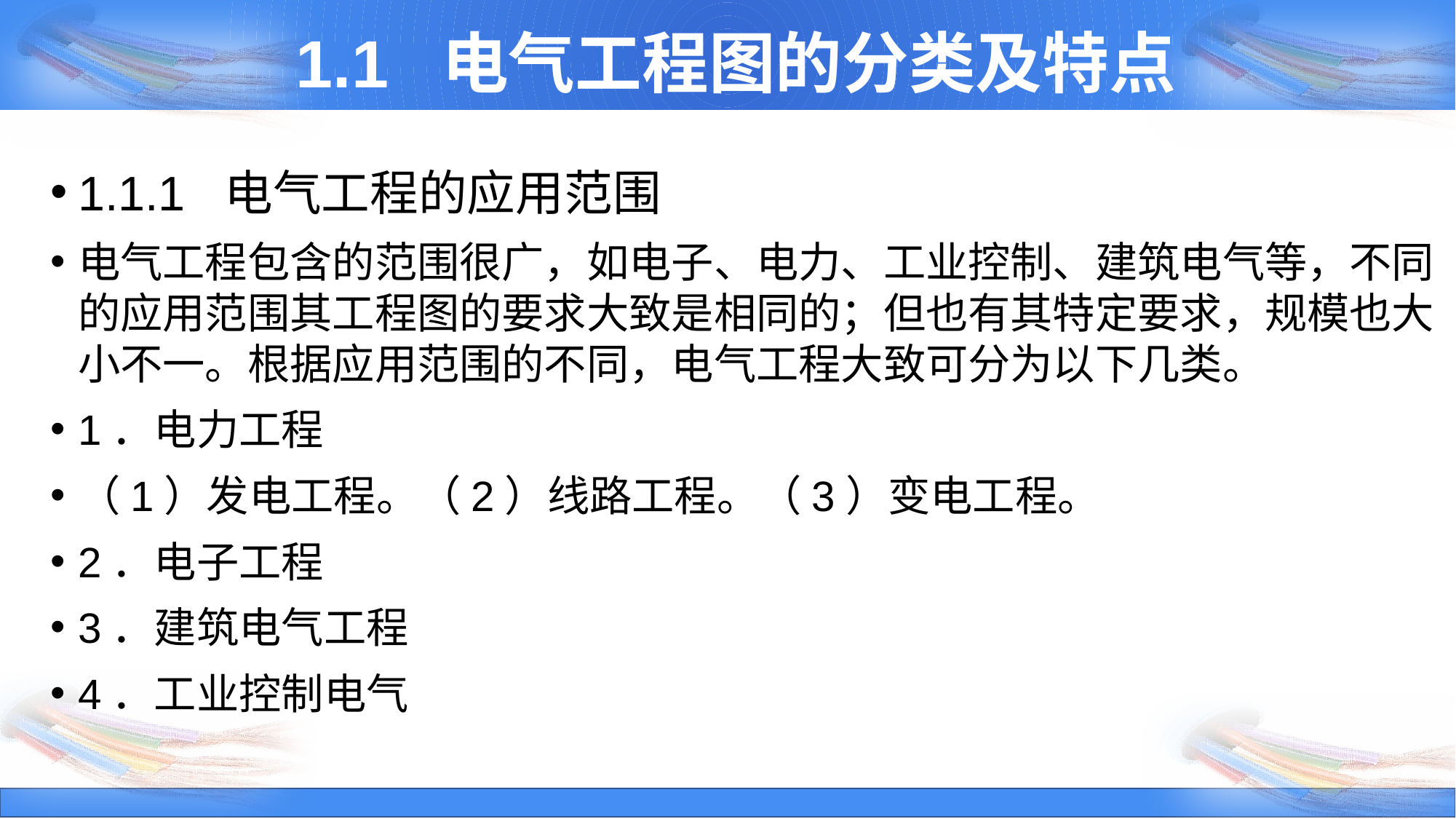

# 1.1  电气工程图的分类及特点
1.1.1  电气工程的应用范围
电气工程包含的范围很广，如电子、电力、工业控制、建筑电气等，不同的应用范围其工程图的要求大致是相同的；但也有其特定要求，规模也大小不一。根据应用范围的不同，电气工程大致可分为以下几类。
1．电力工程
（1）发电工程。（2）线路工程。（3）变电工程。
2．电子工程
3．建筑电气工程
4．工业控制电气